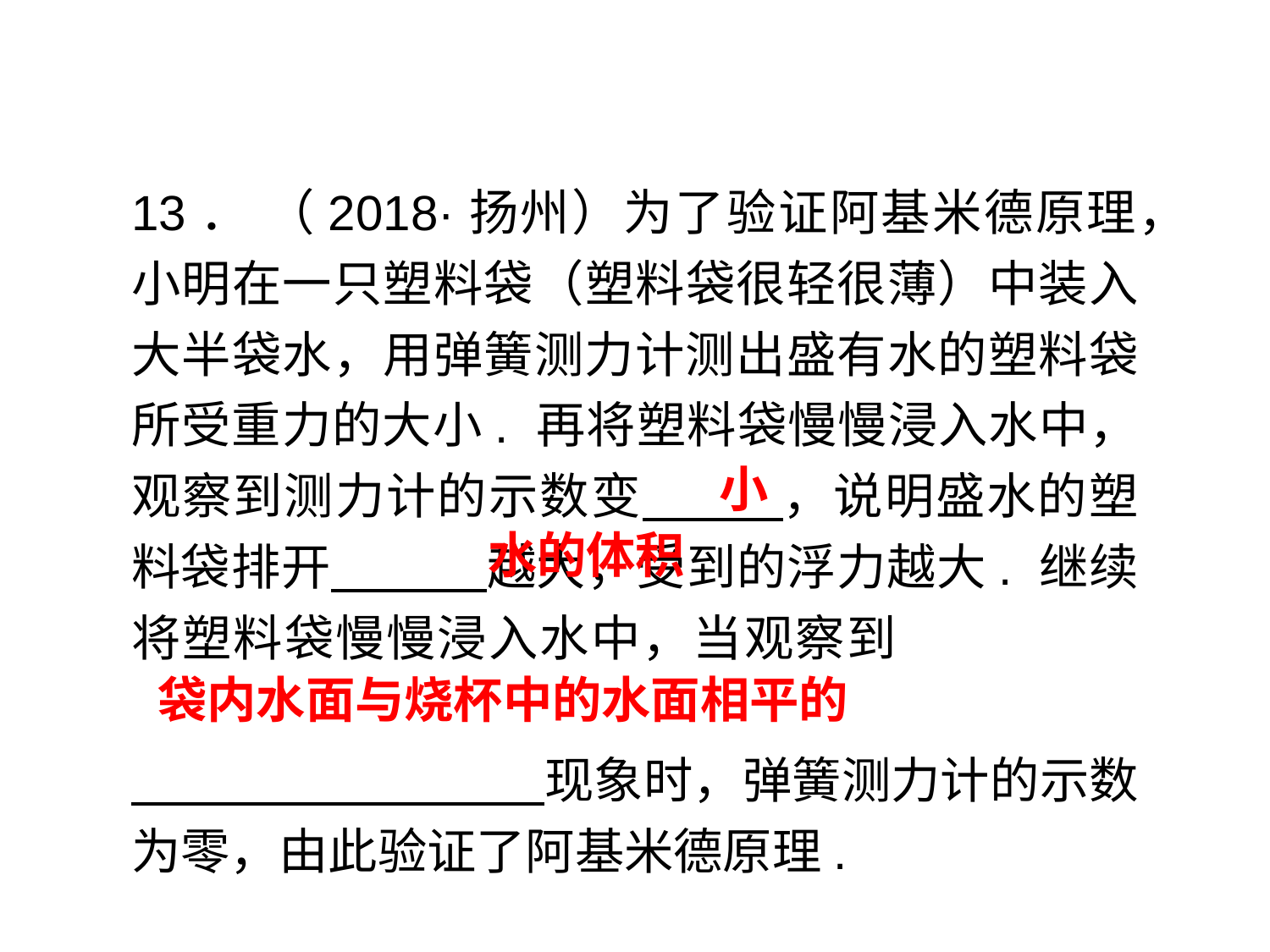

13． （2018·扬州）为了验证阿基米德原理，小明在一只塑料袋（塑料袋很轻很薄）中装入大半袋水，用弹簧测力计测出盛有水的塑料袋所受重力的大小. 再将塑料袋慢慢浸入水中，观察到测力计的示数变　       ，说明盛水的塑料袋排开　         越大，受到的浮力越大. 继续将塑料袋慢慢浸入水中，当观察到
　                            　现象时，弹簧测力计的示数为零，由此验证了阿基米德原理.
小
水的体积
袋内水面与烧杯中的水面相平的